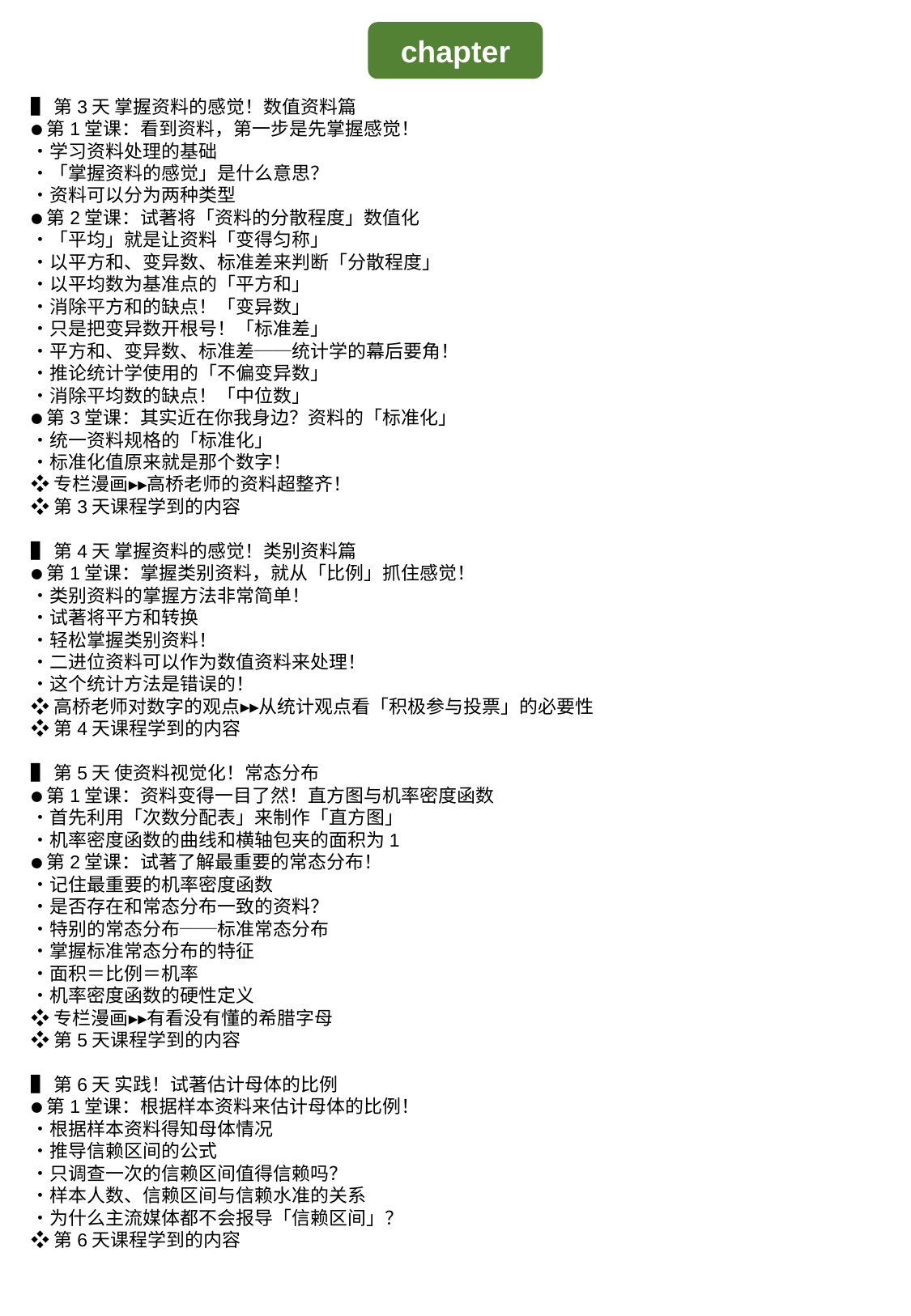

chapter
▌第3天 掌握资料的感觉！数值资料篇
⚫︎第1堂课：看到资料，第一步是先掌握感觉！
・学习资料处理的基础
・「掌握资料的感觉」是什么意思？
・资料可以分为两种类型
⚫︎第2堂课：试著将「资料的分散程度」数值化
・「平均」就是让资料「变得匀称」
・以平方和、变异数、标准差来判断「分散程度」
・以平均数为基准点的「平方和」
・消除平方和的缺点！「变异数」
・只是把变异数开根号！「标准差」
・平方和、变异数、标准差──统计学的幕后要角！
・推论统计学使用的「不偏变异数」
・消除平均数的缺点！「中位数」
⚫︎第3堂课：其实近在你我身边？资料的「标准化」
・统一资料规格的「标准化」
・标准化值原来就是那个数字！
❖专栏漫画▸▸高桥老师的资料超整齐！
❖第3天课程学到的内容

▌第4天 掌握资料的感觉！类别资料篇
⚫︎第1堂课：掌握类别资料，就从「比例」抓住感觉！
・类别资料的掌握方法非常简单！
・试著将平方和转换
・轻松掌握类别资料！
・二进位资料可以作为数值资料来处理！
・这个统计方法是错误的！
❖高桥老师对数字的观点▸▸从统计观点看「积极参与投票」的必要性
❖第4天课程学到的内容

▌第5天 使资料视觉化！常态分布
⚫︎第1堂课：资料变得一目了然！直方图与机率密度函数
・首先利用「次数分配表」来制作「直方图」
・机率密度函数的曲线和横轴包夹的面积为1
⚫︎第2堂课：试著了解最重要的常态分布！
・记住最重要的机率密度函数
・是否存在和常态分布一致的资料？
・特别的常态分布──标准常态分布
・掌握标准常态分布的特征
・面积＝比例＝机率
・机率密度函数的硬性定义
❖专栏漫画▸▸有看没有懂的希腊字母
❖第5天课程学到的内容

▌第6天 实践！试著估计母体的比例
⚫︎第1堂课：根据样本资料来估计母体的比例！
・根据样本资料得知母体情况
・推导信赖区间的公式
・只调查一次的信赖区间值得信赖吗？
・样本人数、信赖区间与信赖水准的关系
・为什么主流媒体都不会报导「信赖区间」？
❖第6天课程学到的内容